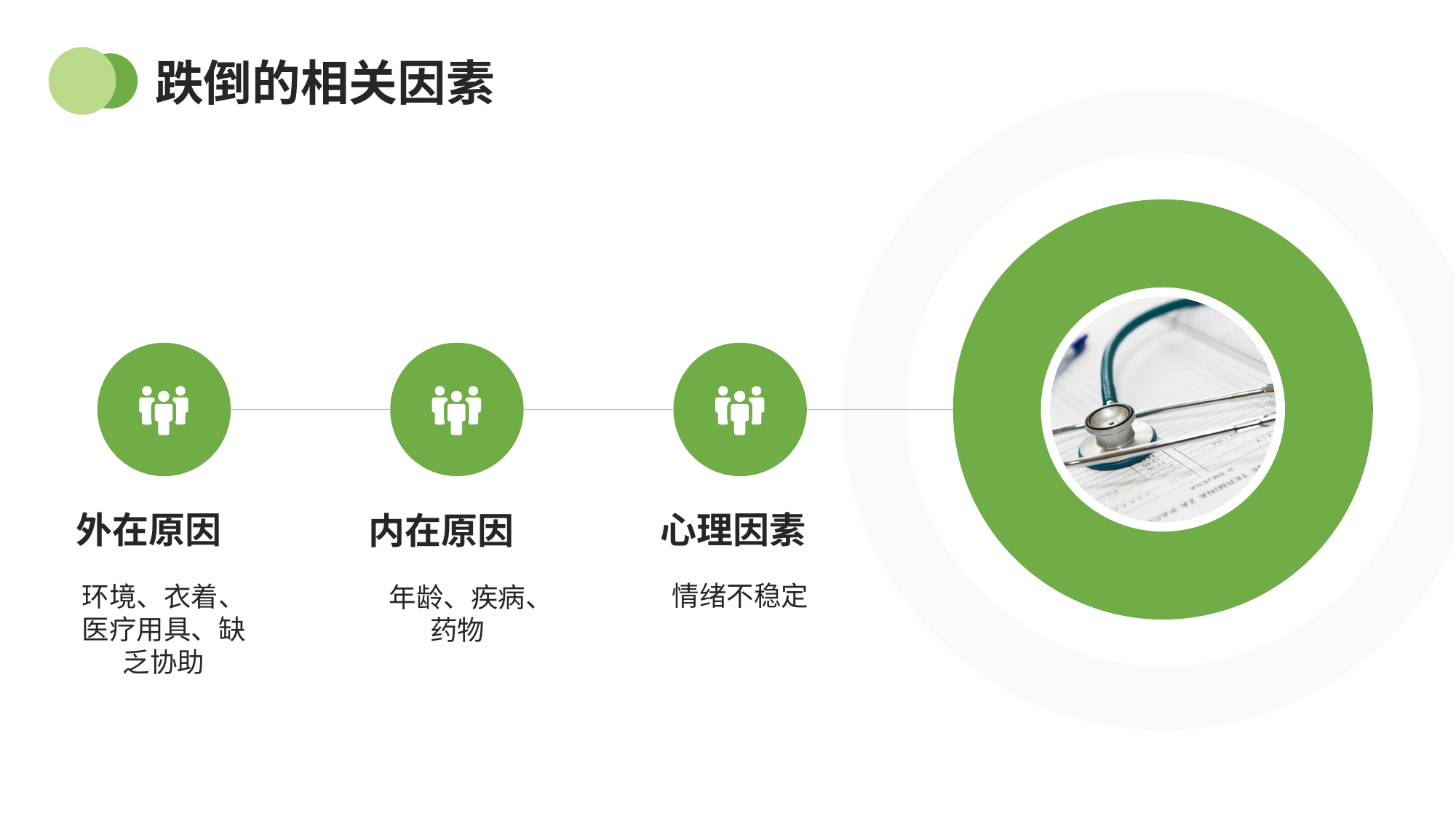

跌倒的相关因素

心理因素
外在原因
内在原因
情绪不稳定
环境、衣着、医疗用具、缺乏协助
年龄、疾病、药物